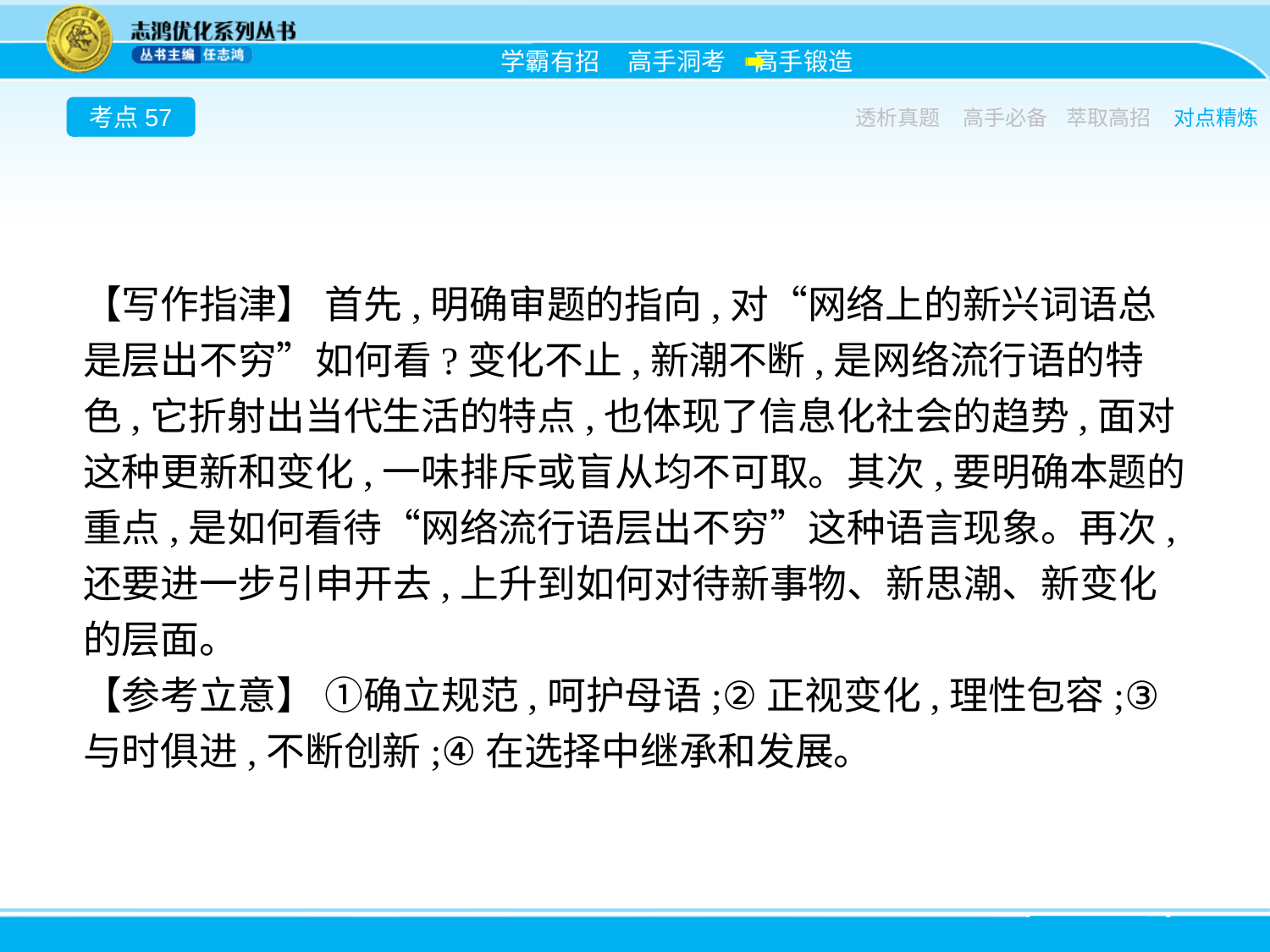

考点57
透析真题
高手必备
萃取高招
对点精炼
【写作指津】 首先,明确审题的指向,对“网络上的新兴词语总是层出不穷”如何看?变化不止,新潮不断,是网络流行语的特色,它折射出当代生活的特点,也体现了信息化社会的趋势,面对这种更新和变化,一味排斥或盲从均不可取。其次,要明确本题的重点,是如何看待“网络流行语层出不穷”这种语言现象。再次,还要进一步引申开去,上升到如何对待新事物、新思潮、新变化的层面。
【参考立意】 ①确立规范,呵护母语;②正视变化,理性包容;③与时俱进,不断创新;④在选择中继承和发展。